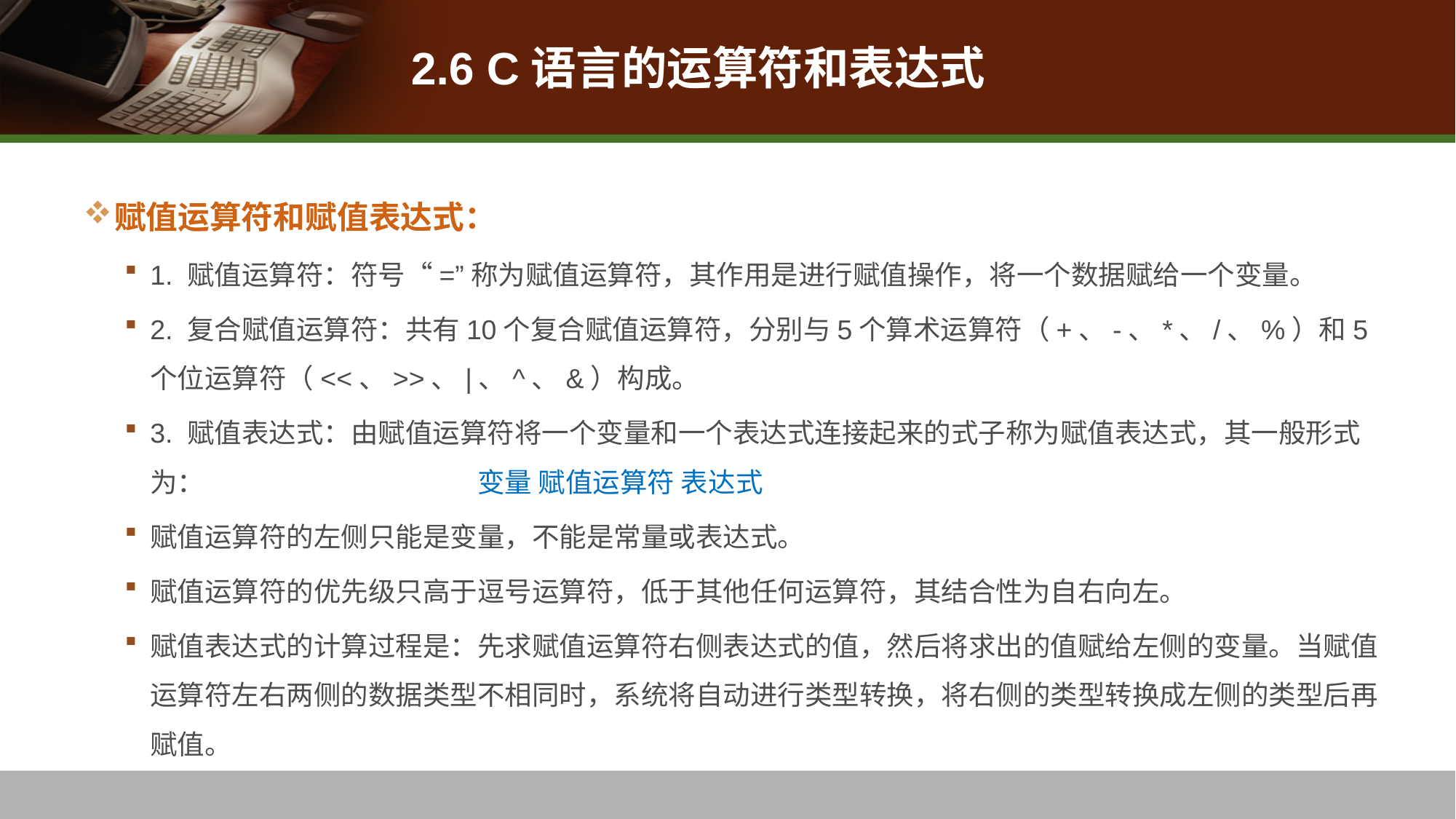

# 2.6 C语言的运算符和表达式
赋值运算符和赋值表达式：
1. 赋值运算符：符号“=”称为赋值运算符，其作用是进行赋值操作，将一个数据赋给一个变量。
2. 复合赋值运算符：共有10个复合赋值运算符，分别与5个算术运算符（+、-、*、/、%）和5个位运算符（<<、>>、|、^、&）构成。
3. 赋值表达式：由赋值运算符将一个变量和一个表达式连接起来的式子称为赋值表达式，其一般形式为：			变量 赋值运算符 表达式
赋值运算符的左侧只能是变量，不能是常量或表达式。
赋值运算符的优先级只高于逗号运算符，低于其他任何运算符，其结合性为自右向左。
赋值表达式的计算过程是：先求赋值运算符右侧表达式的值，然后将求出的值赋给左侧的变量。当赋值运算符左右两侧的数据类型不相同时，系统将自动进行类型转换，将右侧的类型转换成左侧的类型后再赋值。